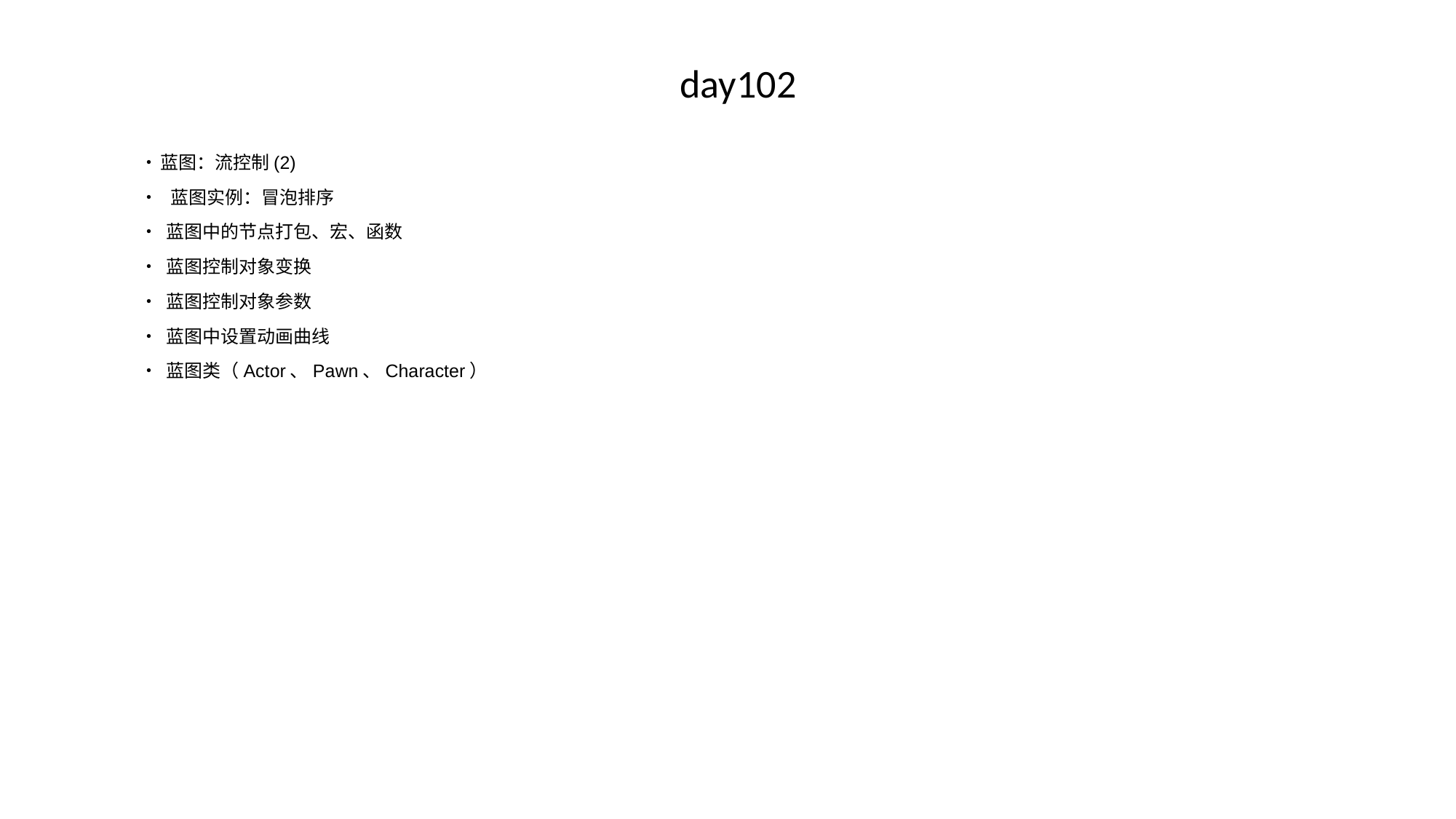

day102
•	蓝图：流控制(2)
•  蓝图实例：冒泡排序
• 蓝图中的节点打包、宏、函数
• 蓝图控制对象变换
• 蓝图控制对象参数
• 蓝图中设置动画曲线
• 蓝图类（Actor、Pawn、Character）